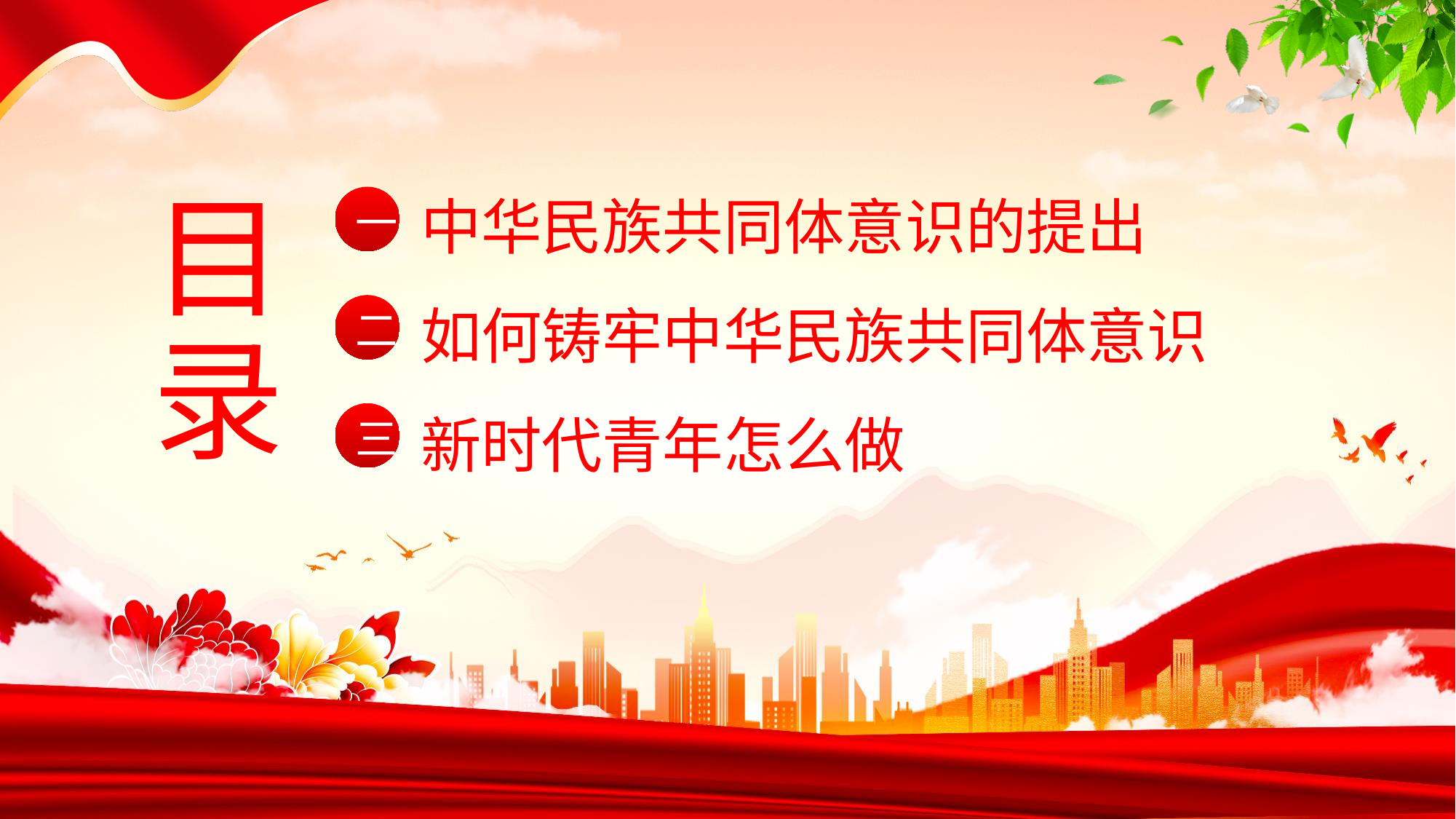

中华民族共同体意识的提出
如何铸牢中华民族共同体意识
新时代青年怎么做
目录
一
二
三